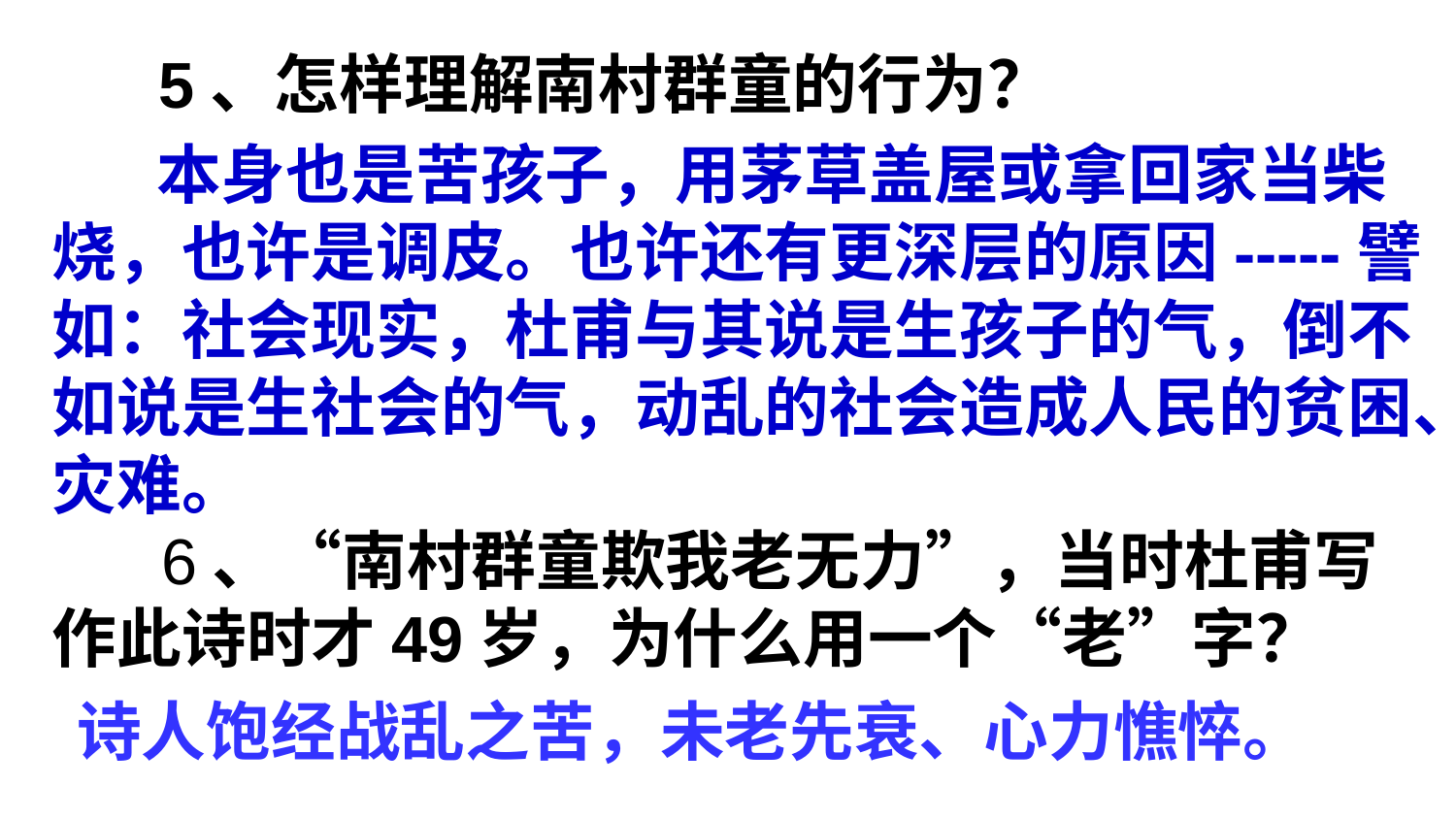

5、怎样理解南村群童的行为？
      本身也是苦孩子，用茅草盖屋或拿回家当柴烧，也许是调皮。也许还有更深层的原因-----譬如：社会现实，杜甫与其说是生孩子的气，倒不如说是生社会的气，动乱的社会造成人民的贫困、灾难。
        6、“南村群童欺我老无力”，当时杜甫写作此诗时才49岁，为什么用一个“老”字？
诗人饱经战乱之苦，未老先衰、心力憔悴。